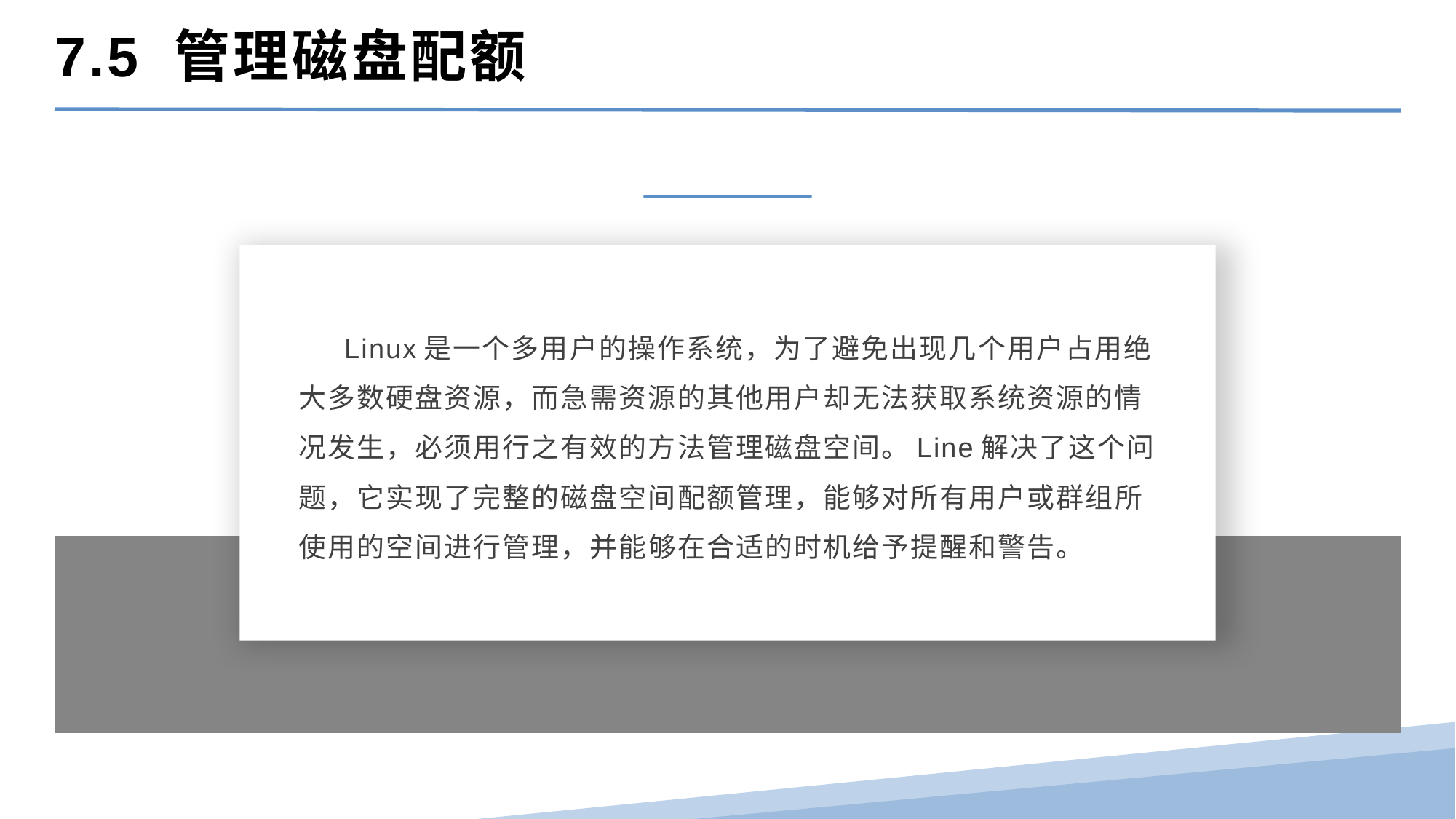

7.5 管理磁盘配额

     Linux是一个多用户的操作系统，为了避免出现几个用户占用绝大多数硬盘资源，而急需资源的其他用户却无法获取系统资源的情况发生，必须用行之有效的方法管理磁盘空间。Line解决了这个问题，它实现了完整的磁盘空间配额管理，能够对所有用户或群组所使用的空间进行管理，并能够在合适的时机给予提醒和警告。